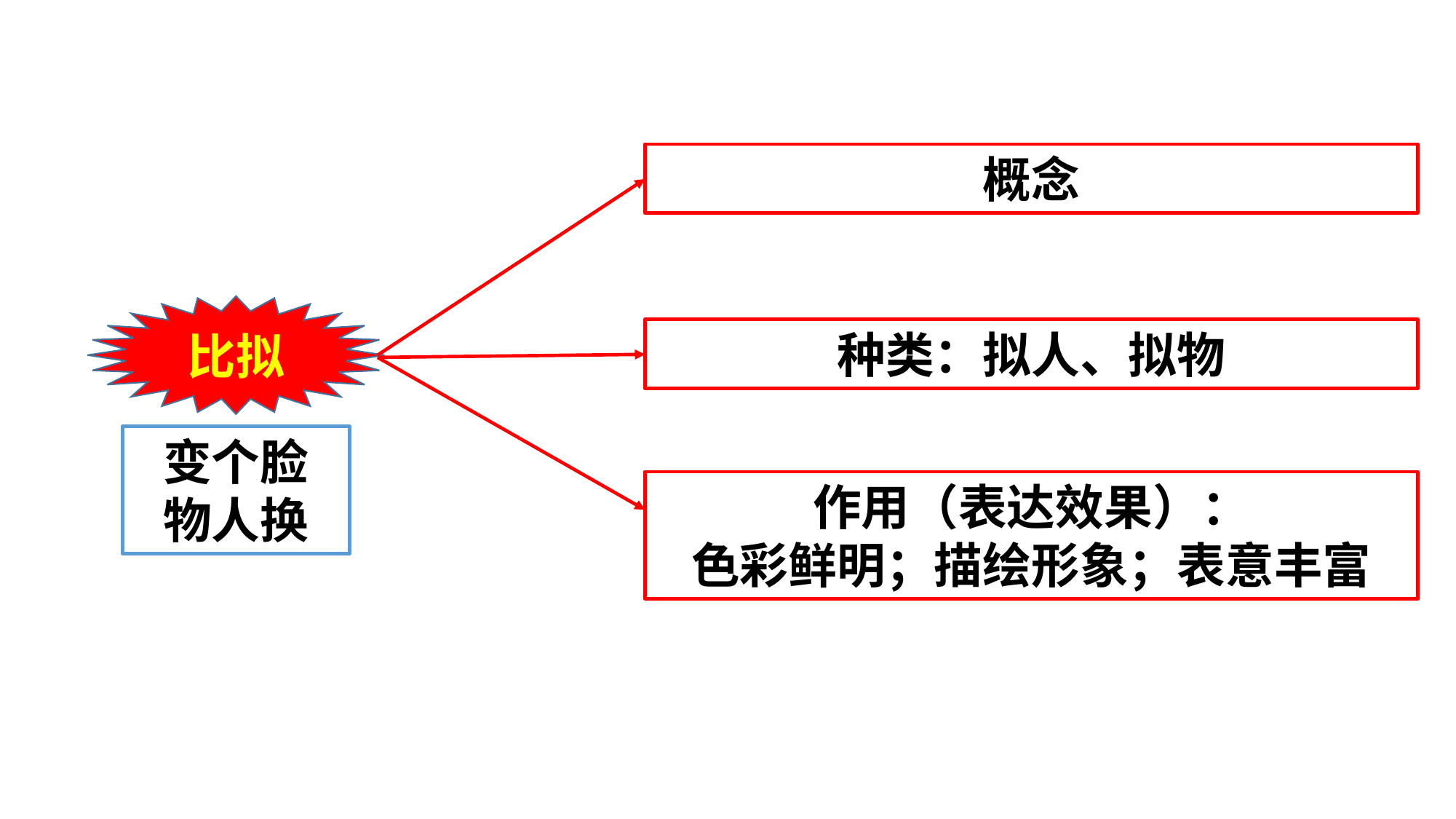

概念
比拟
种类：拟人、拟物
变个脸
物人换
作用（表达效果）：
色彩鲜明；描绘形象；表意丰富